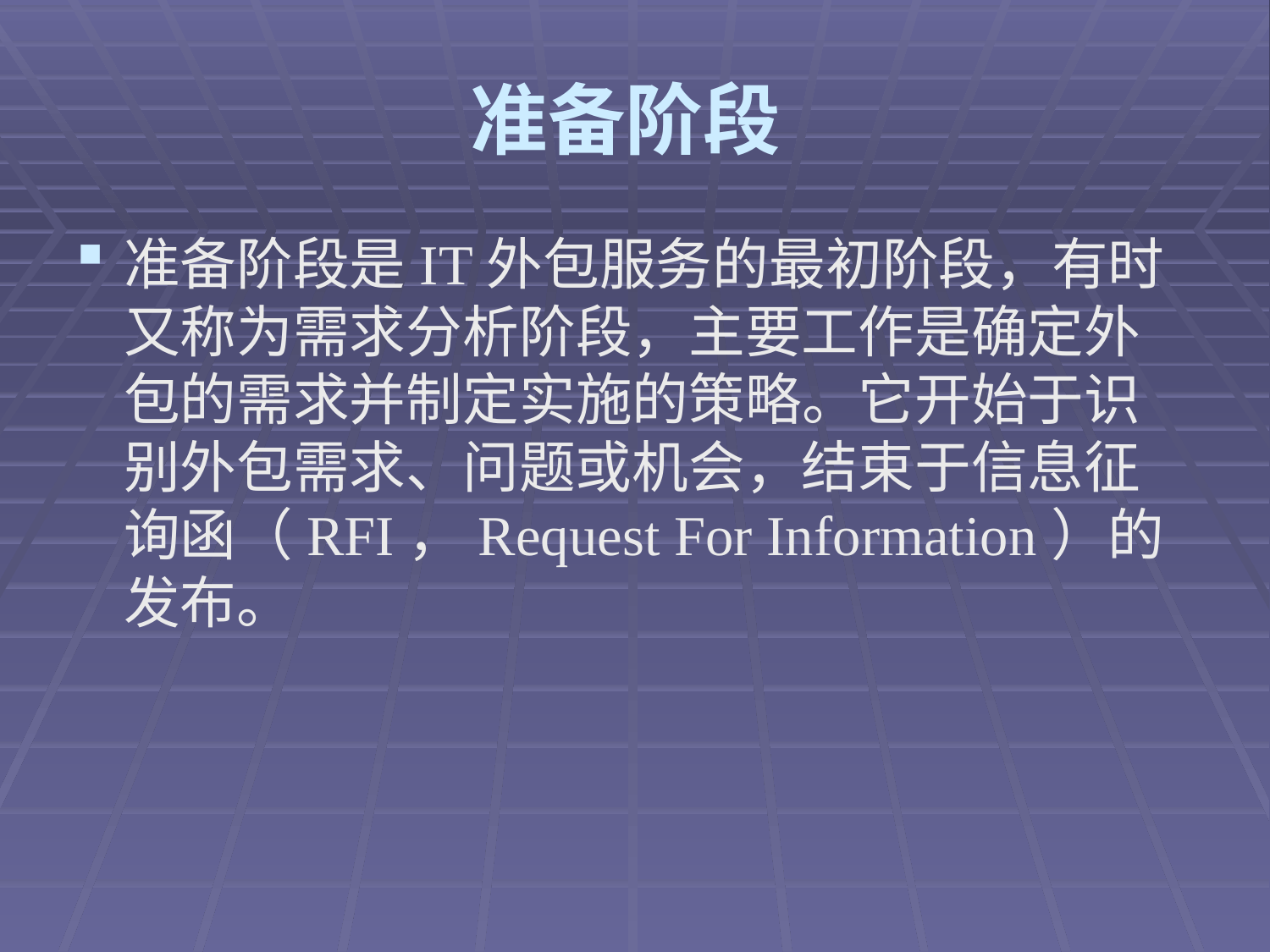

# 准备阶段
准备阶段是IT外包服务的最初阶段，有时又称为需求分析阶段，主要工作是确定外包的需求并制定实施的策略。它开始于识别外包需求、问题或机会，结束于信息征询函（RFI，Request For Information）的发布。